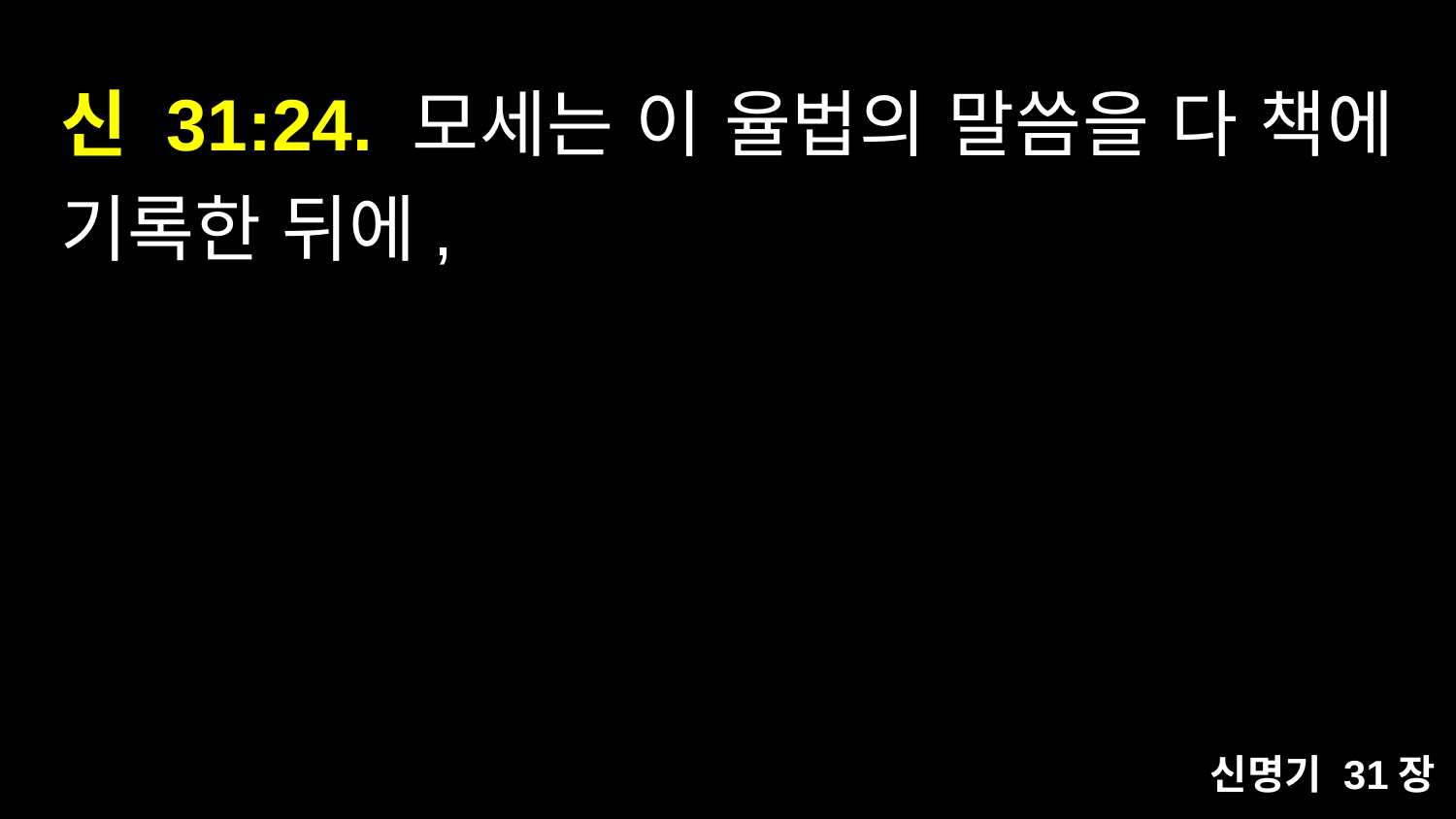

# 신 31:24. 모세는 이 율법의 말씀을 다 책에 기록한 뒤에,
신명기 31장